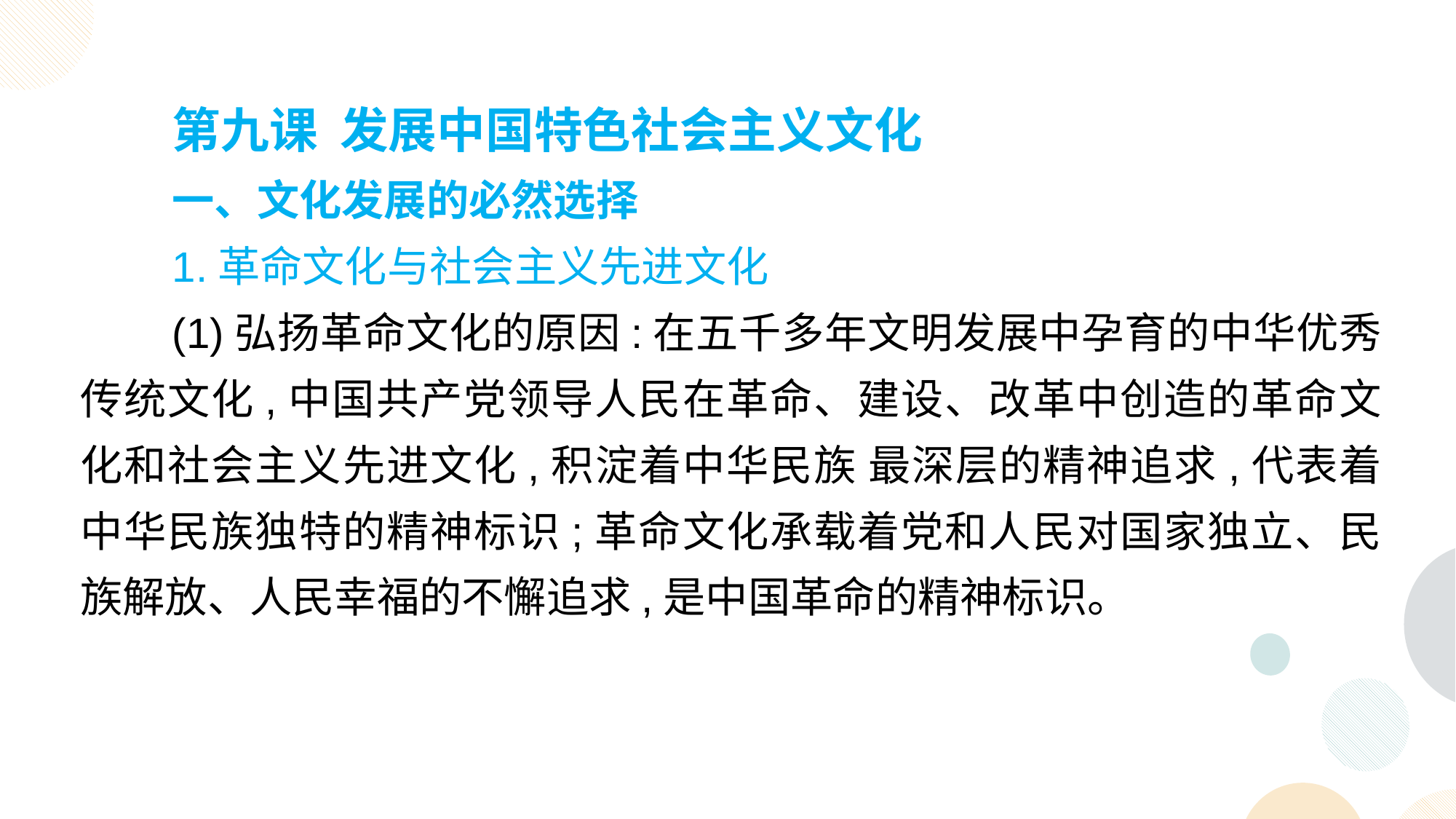

第九课  发展中国特色社会主义文化
一、文化发展的必然选择
1.革命文化与社会主义先进文化
(1)弘扬革命文化的原因:在五千多年文明发展中孕育的中华优秀传统文化,中国共产党领导人民在革命、建设、改革中创造的革命文化和社会主义先进文化,积淀着中华民族 最深层的精神追求,代表着中华民族独特的精神标识;革命文化承载着党和人民对国家独立、民族解放、人民幸福的不懈追求,是中国革命的精神标识。